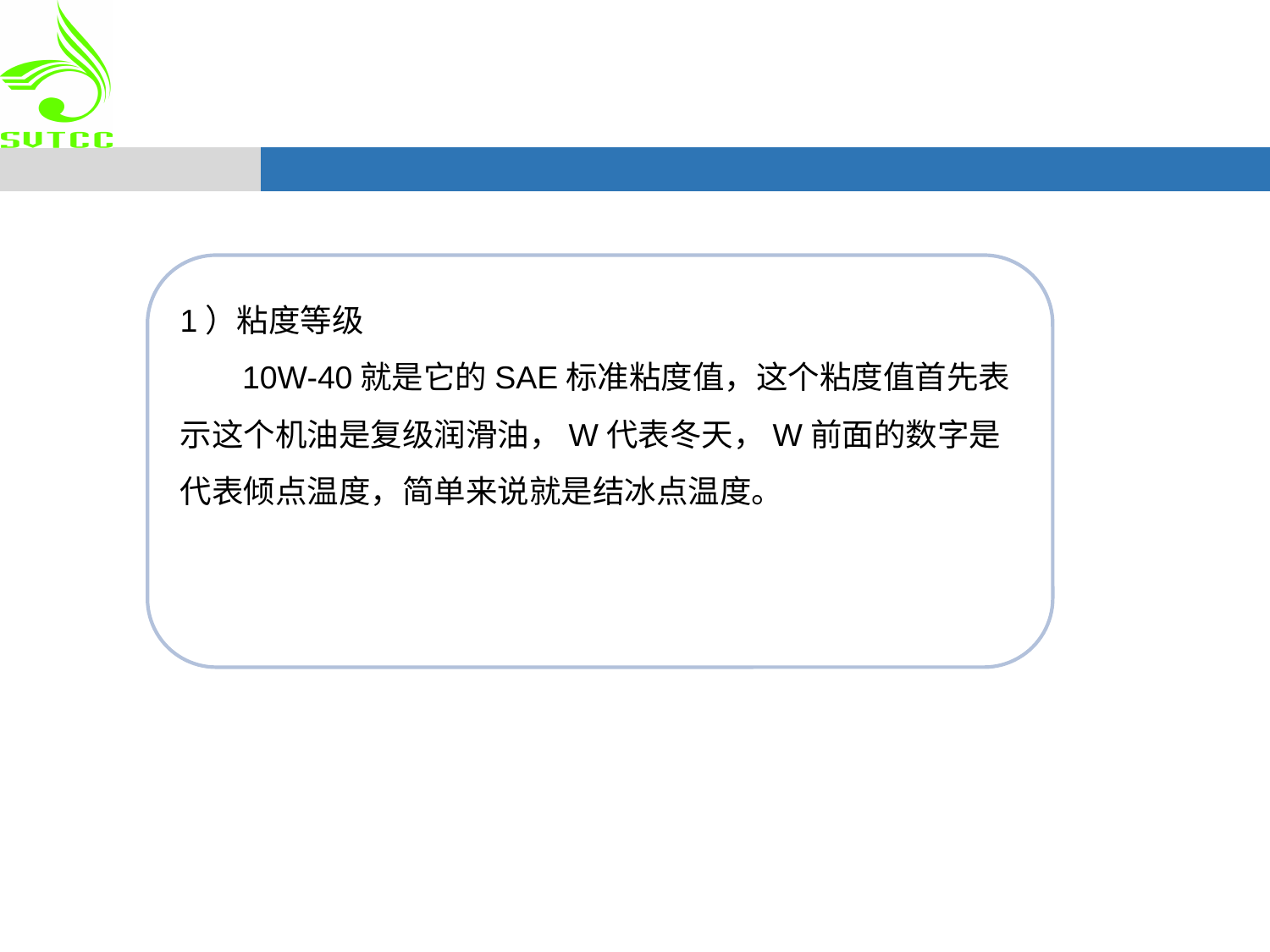

1）粘度等级
       10W-40就是它的SAE标准粘度值，这个粘度值首先表示这个机油是复级润滑油，W代表冬天，W前面的数字是代表倾点温度，简单来说就是结冰点温度。